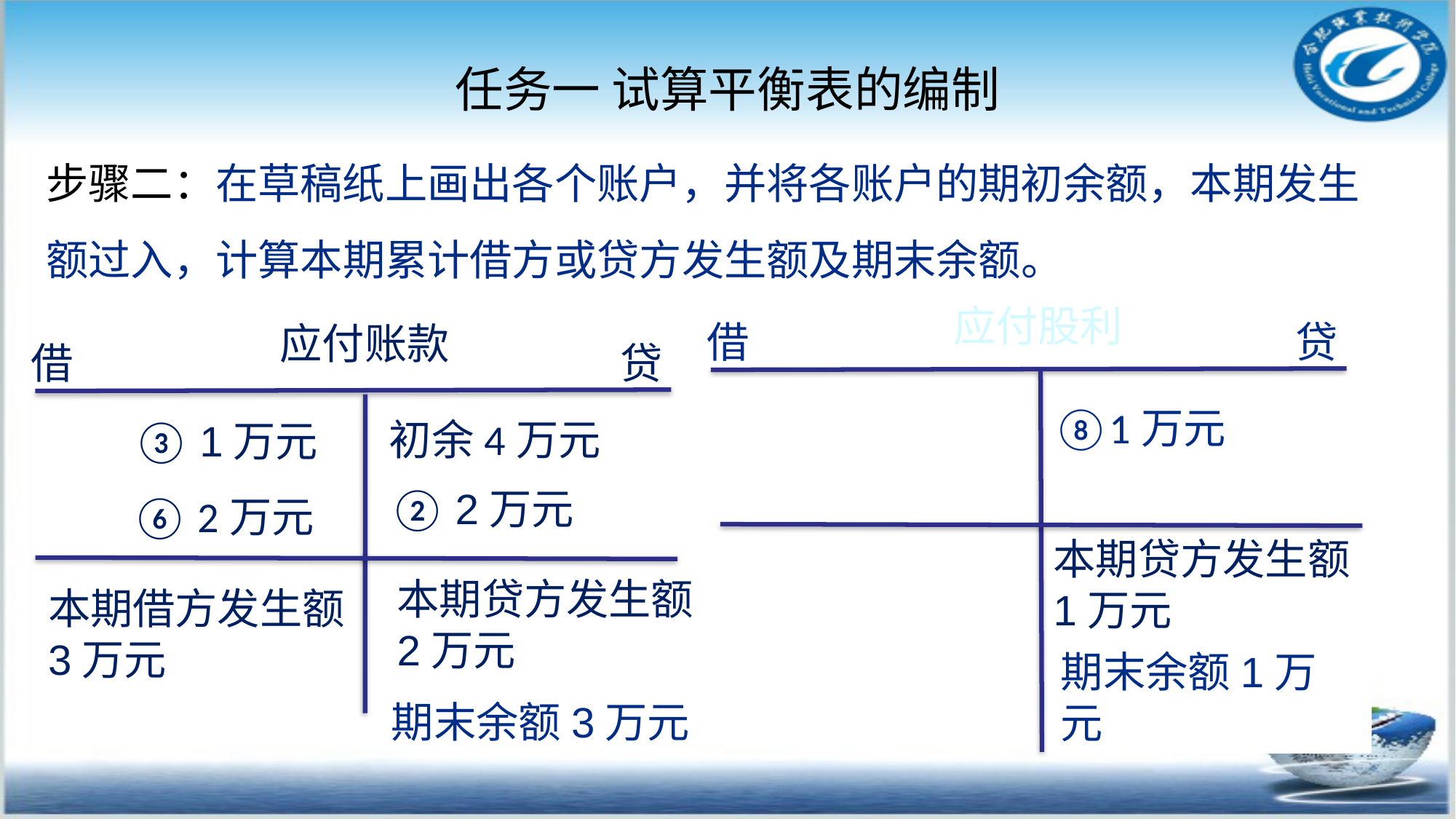

任务一 试算平衡表的编制
步骤二：在草稿纸上画出各个账户，并将各账户的期初余额，本期发生额过入，计算本期累计借方或贷方发生额及期末余额。
应付股利
借
贷
应付账款
借
贷
⑧1万元

          ③ 1万元
        ⑥ 2万元

初余4万元
          ② 2万元

本期贷方发生额1万元
本期贷方发生额2万元

本期借方发生额3万元
期末余额1万元
期末余额3万元